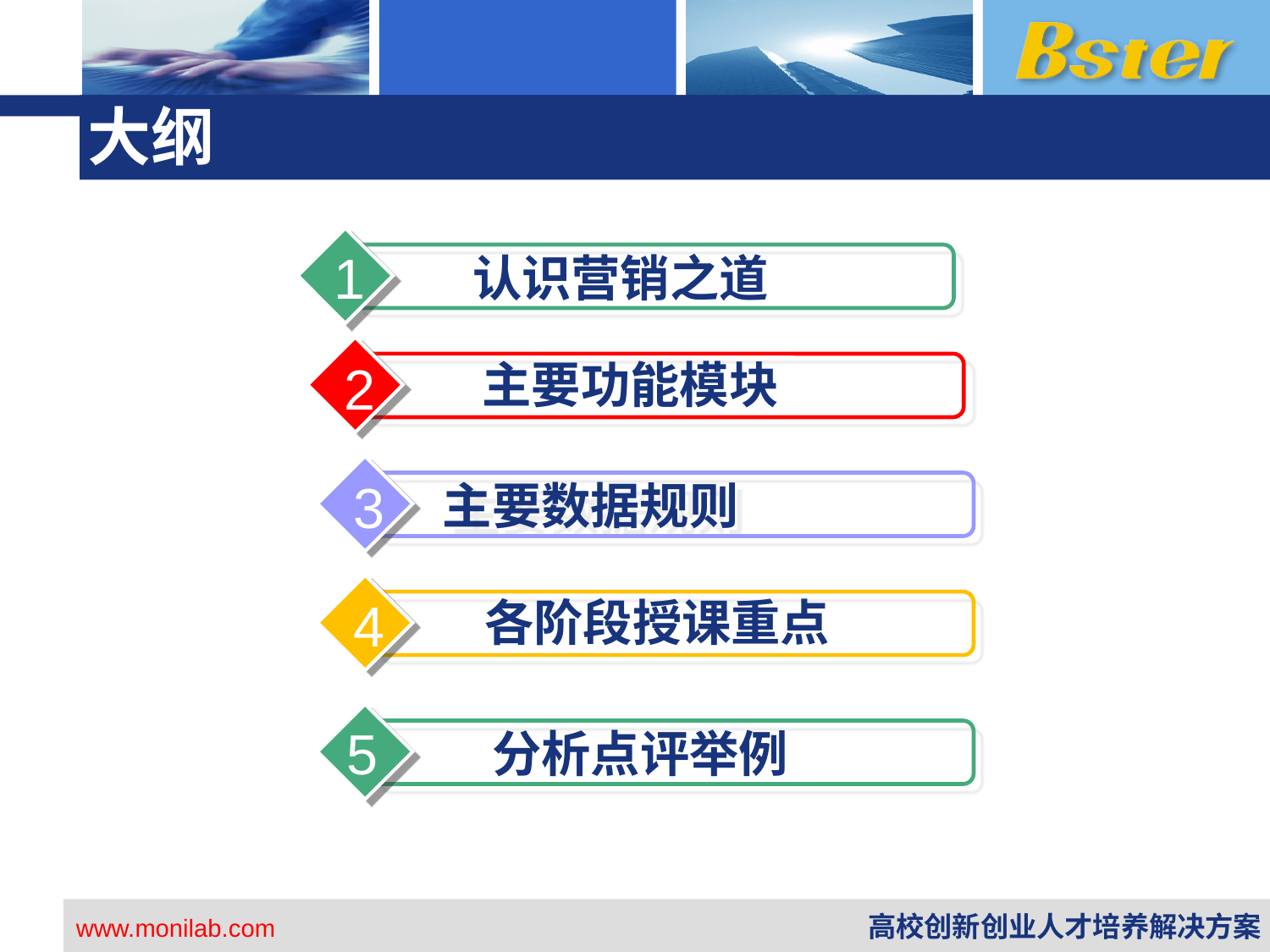

# 大纲

1
认识营销之道

2
主要功能模块

3

    主要数据规则

4
  各阶段授课重点

5
分析点评举例